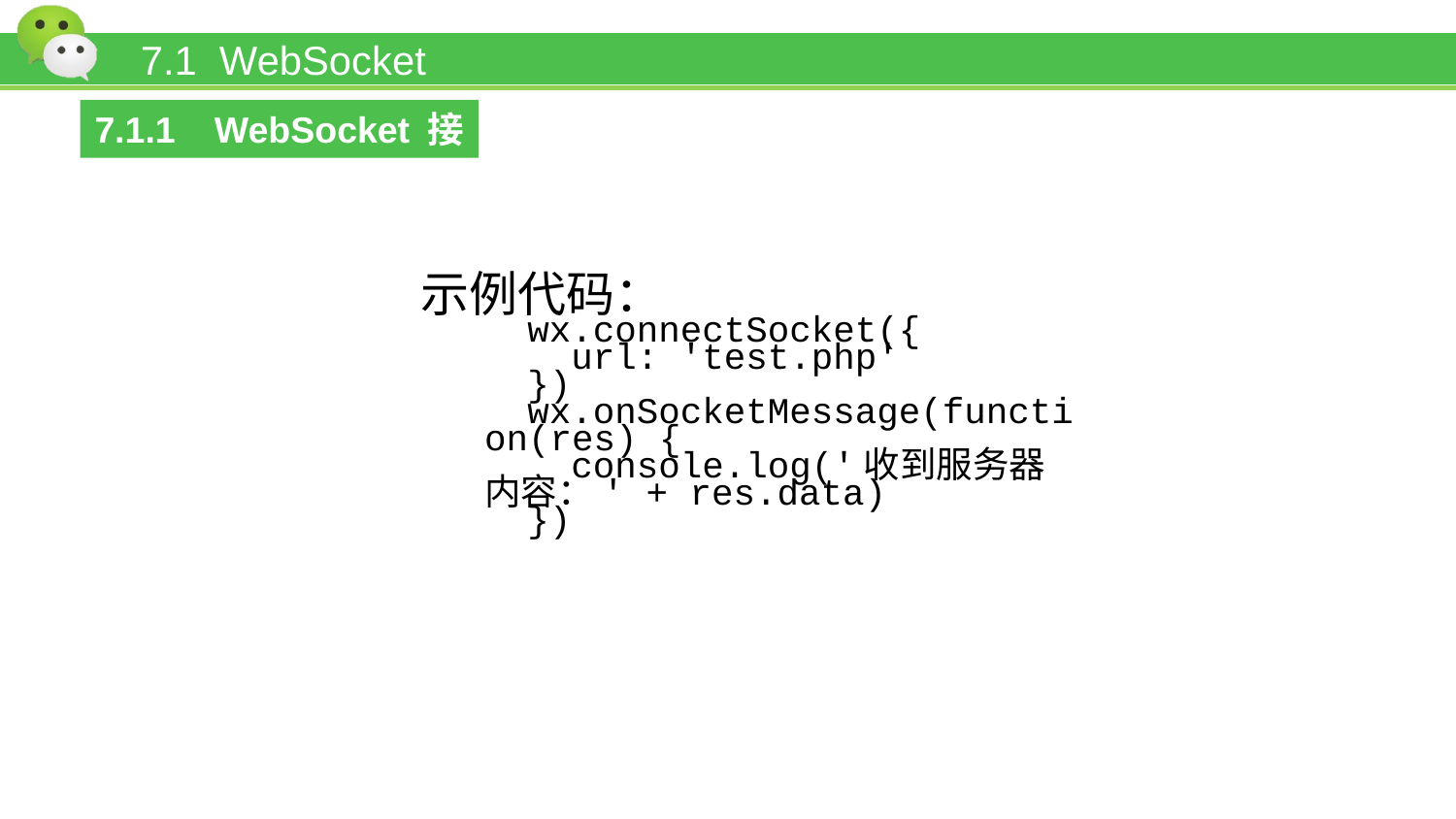

# 7.1  WebSocket
7.1.1  WebSocket接口
示例代码：
wx.connectSocket({
  url: 'test.php'
})
wx.onSocketMessage(function(res) {
  console.log('收到服务器内容：' + res.data)
})